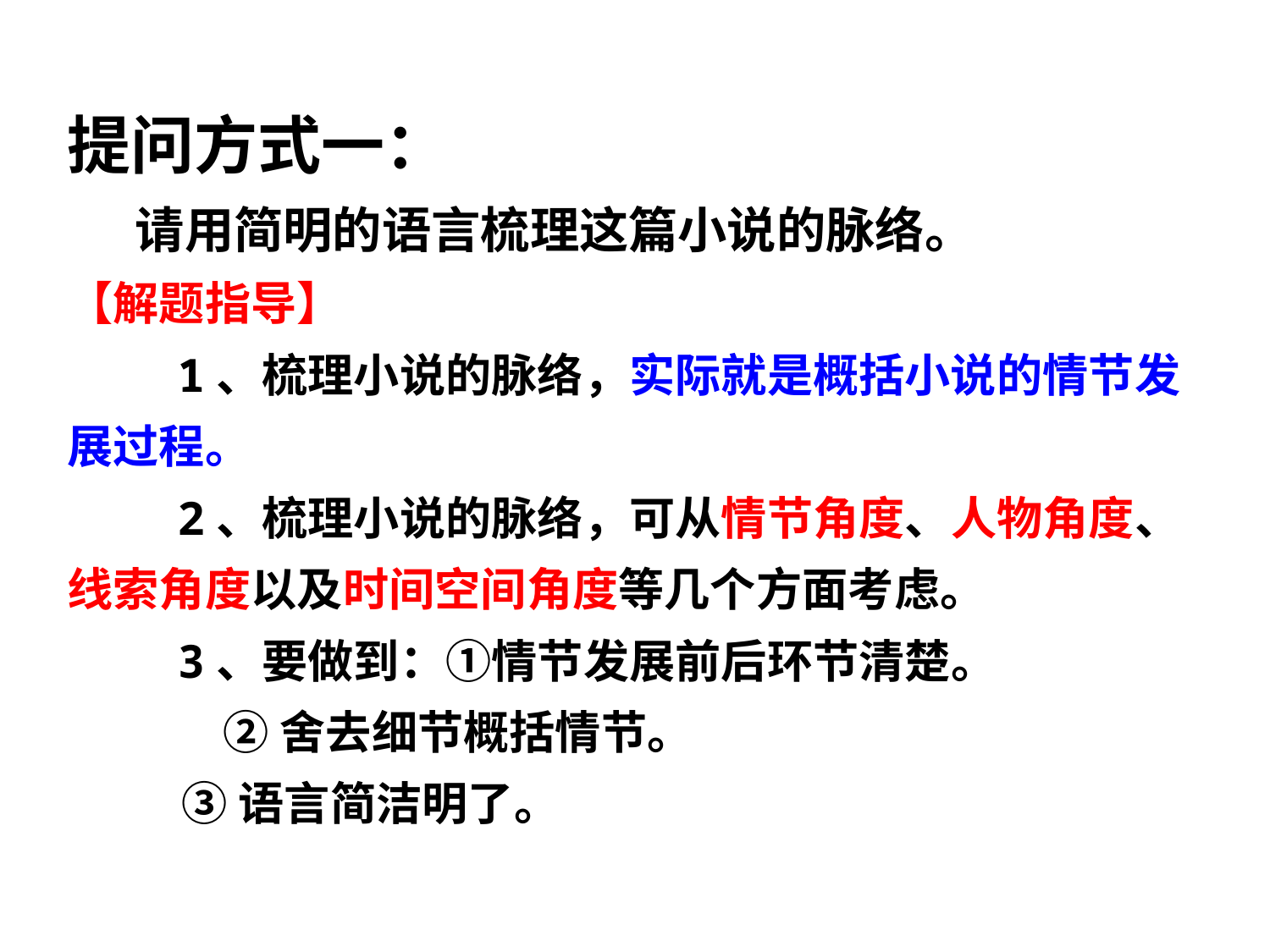

提问方式一：
     请用简明的语言梳理这篇小说的脉络。
【解题指导】
    1、梳理小说的脉络，实际就是概括小说的情节发展过程。
    2、梳理小说的脉络，可从情节角度、人物角度、线索角度以及时间空间角度等几个方面考虑。
    3、要做到：①情节发展前后环节清楚。
               ②舍去细节概括情节。
           ③语言简洁明了。